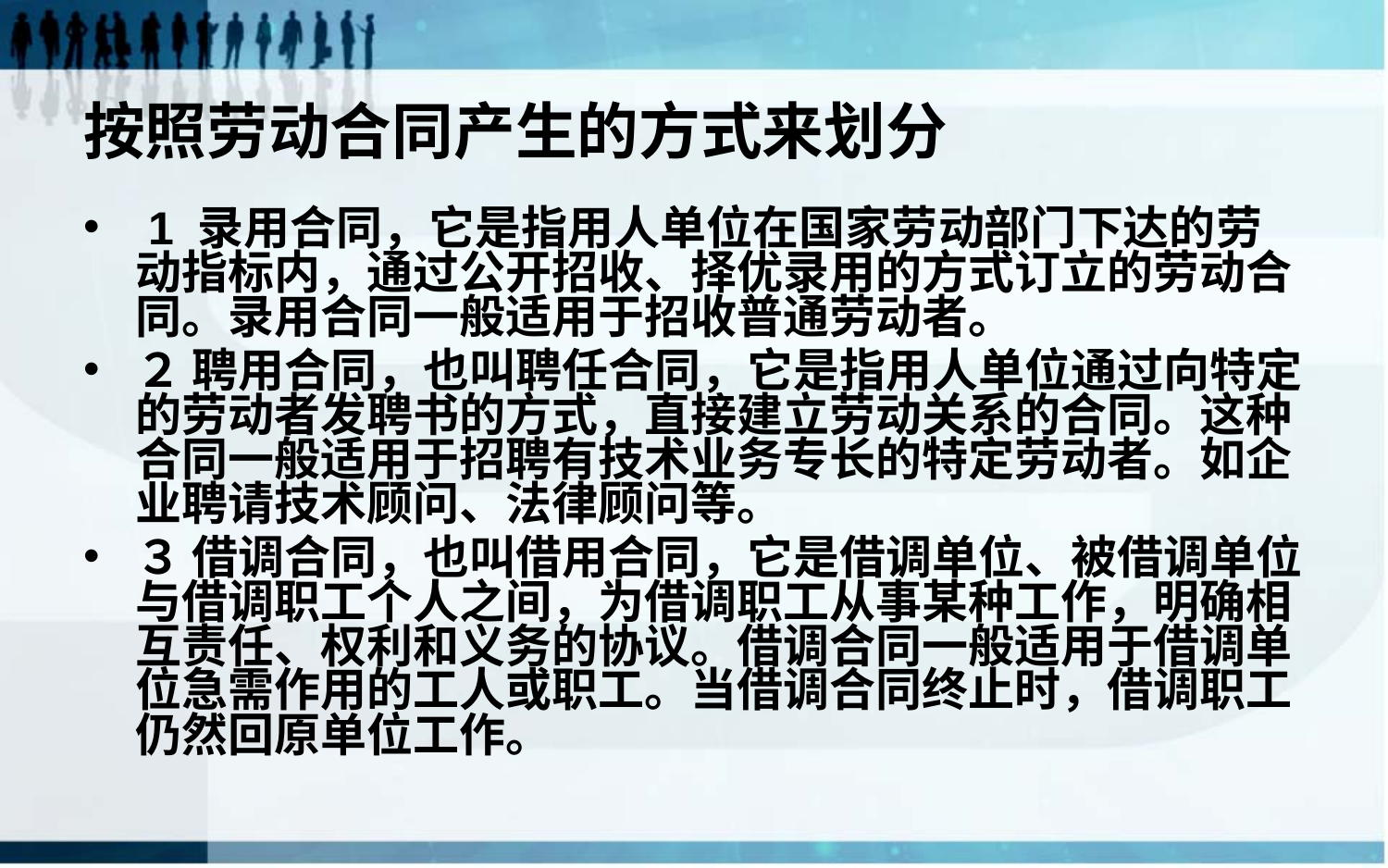

# 按照劳动合同产生的方式来划分
 1 录用合同，它是指用人单位在国家劳动部门下达的劳动指标内，通过公开招收、择优录用的方式订立的劳动合同。录用合同一般适用于招收普通劳动者。
２ 聘用合同，也叫聘任合同，它是指用人单位通过向特定的劳动者发聘书的方式，直接建立劳动关系的合同。这种合同一般适用于招聘有技术业务专长的特定劳动者。如企业聘请技术顾问、法律顾问等。
３ 借调合同，也叫借用合同，它是借调单位、被借调单位与借调职工个人之间，为借调职工从事某种工作，明确相互责任、权利和义务的协议。借调合同一般适用于借调单位急需作用的工人或职工。当借调合同终止时，借调职工仍然回原单位工作。